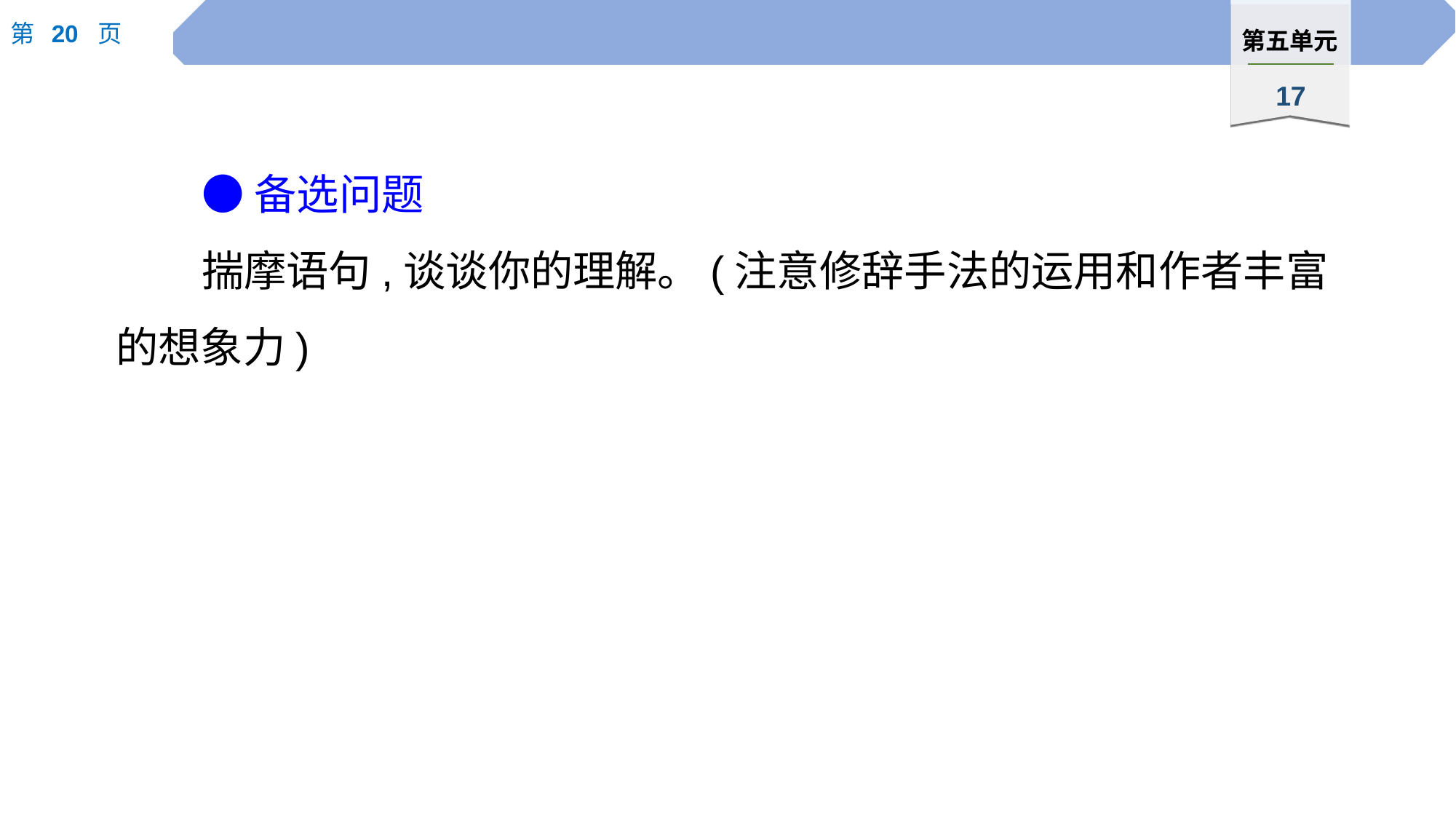

●备选问题

揣摩语句,谈谈你的理解。(注意修辞手法的运用和作者丰富的想象力)